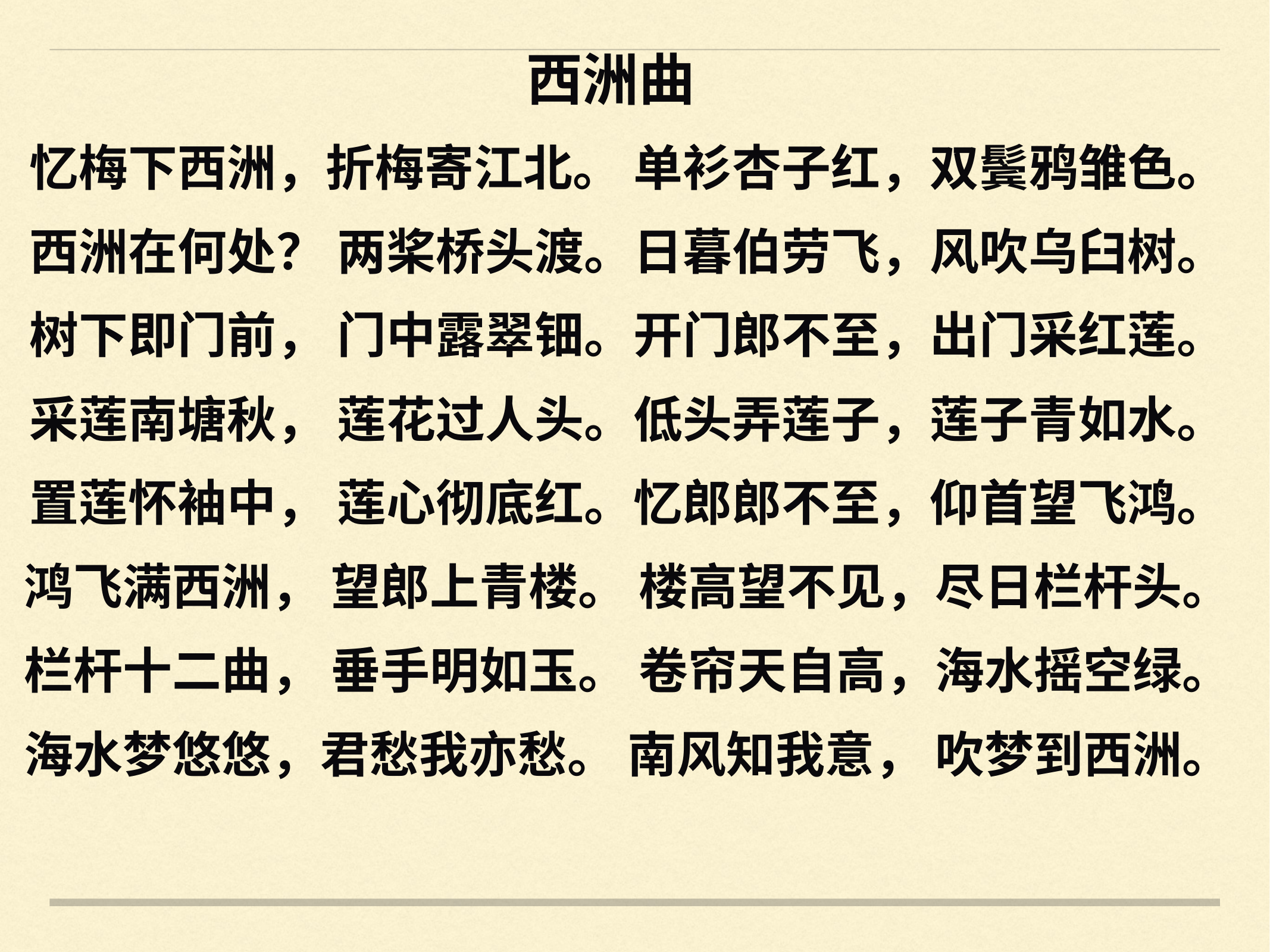

西洲曲
  忆梅下西洲，折梅寄江北。 单衫杏子红，双鬓鸦雏色。
  西洲在何处？ 两桨桥头渡。日暮伯劳飞，风吹乌臼树。
  树下即门前， 门中露翠钿。开门郎不至，出门采红莲。
  采莲南塘秋， 莲花过人头。低头弄莲子，莲子青如水。
  置莲怀袖中， 莲心彻底红。忆郎郎不至，仰首望飞鸿。
  鸿飞满西洲， 望郎上青楼。 楼高望不见，尽日栏杆头。
  栏杆十二曲， 垂手明如玉。 卷帘天自高，海水摇空绿。
  海水梦悠悠，君愁我亦愁。 南风知我意， 吹梦到西洲。